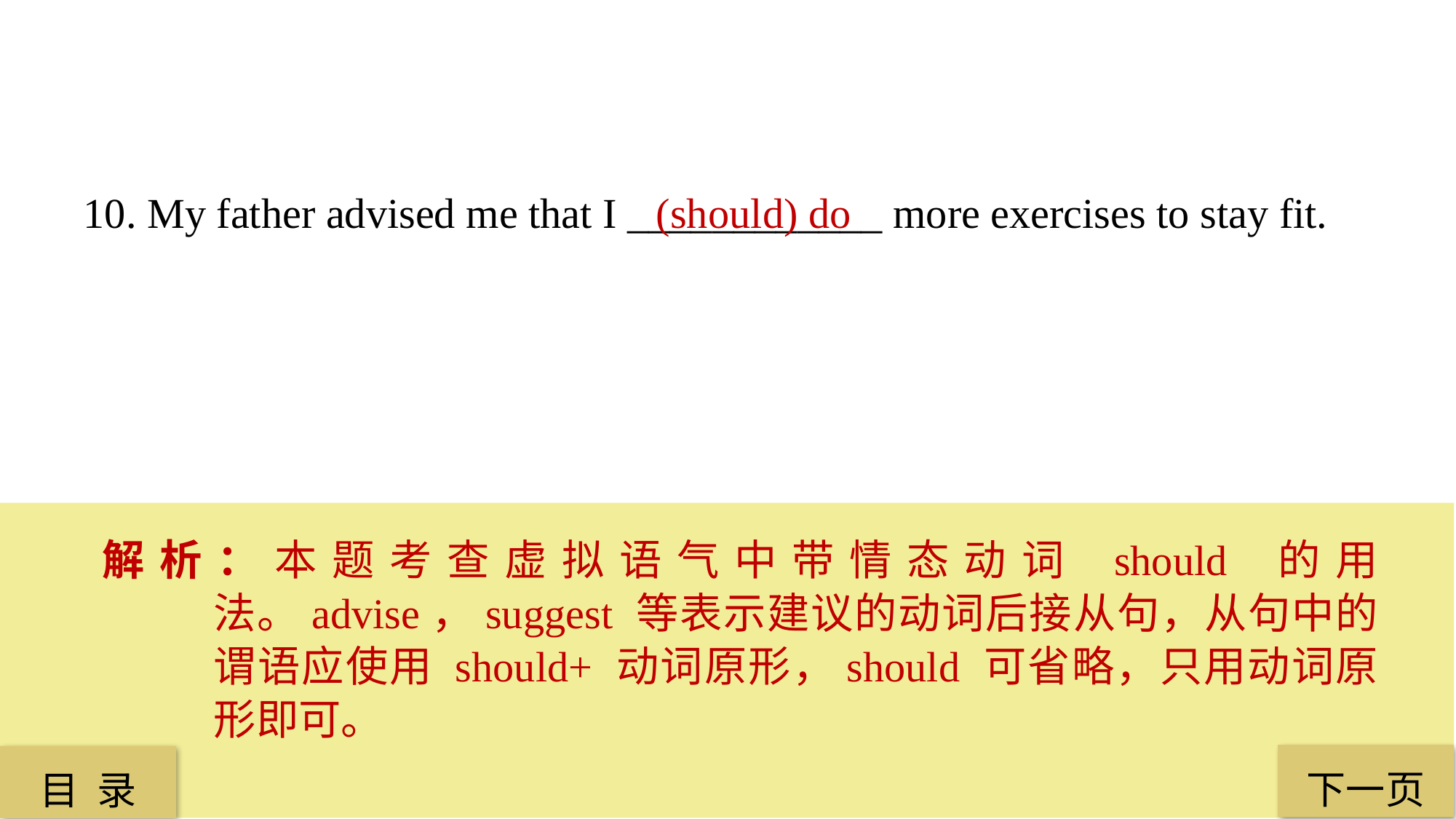

10. My father advised me that I ____________ more exercises to stay fit.
 (should) do
解析：本题考查虚拟语气中带情态动词 should 的用法。advise，suggest 等表示建议的动词后接从句，从句中的谓语应使用 should+ 动词原形，should 可省略，只用动词原形即可。